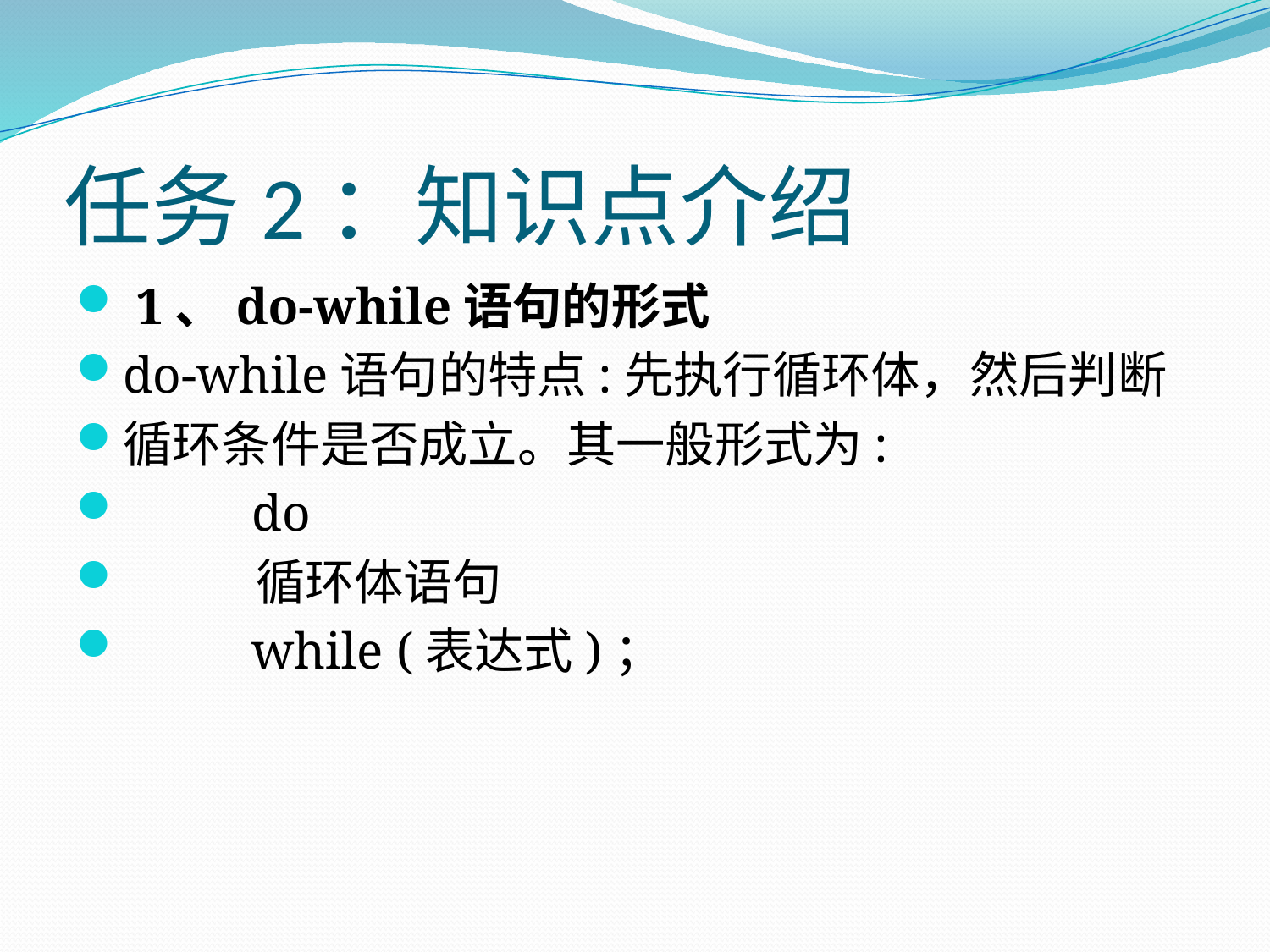

# 任务2：知识点介绍
 1、do-while语句的形式
do-while语句的特点:先执行循环体，然后判断
循环条件是否成立。其一般形式为:
          do
           循环体语句
          while (表达式)；